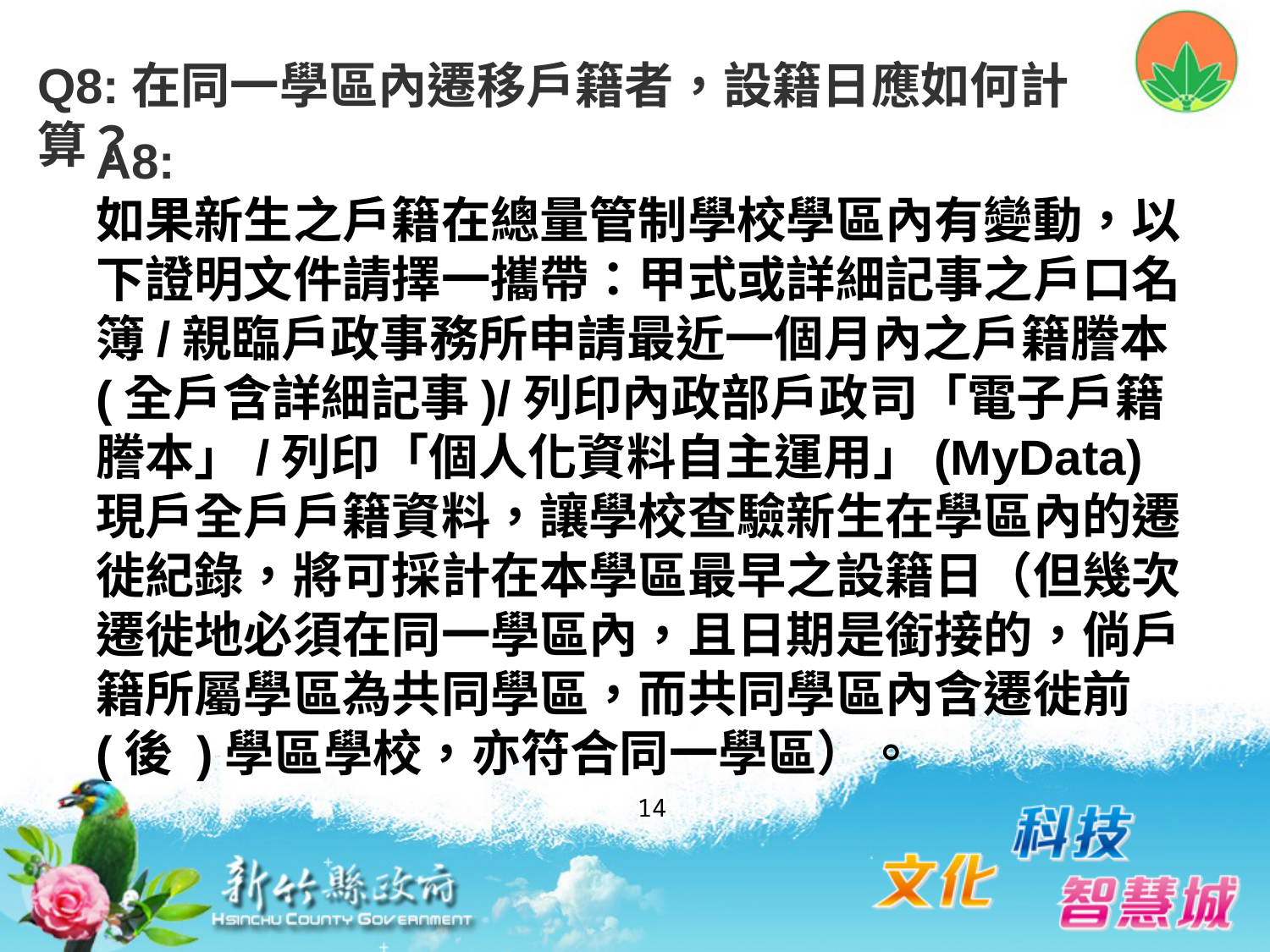

Q8:在同一學區內遷移戶籍者，設籍日應如何計算？
A8:
如果新生之戶籍在總量管制學校學區內有變動，以下證明文件請擇一攜帶：甲式或詳細記事之戶口名簿/親臨戶政事務所申請最近一個月內之戶籍謄本(全戶含詳細記事)/列印內政部戶政司「電子戶籍謄本」/列印「個人化資料自主運用」(MyData) 現戶全戶戶籍資料，讓學校查驗新生在學區內的遷徙紀錄，將可採計在本學區最早之設籍日（但幾次遷徙地必須在同一學區內，且日期是銜接的，倘戶籍所屬學區為共同學區，而共同學區內含遷徙前 (後 )學區學校，亦符合同一學區）。

14